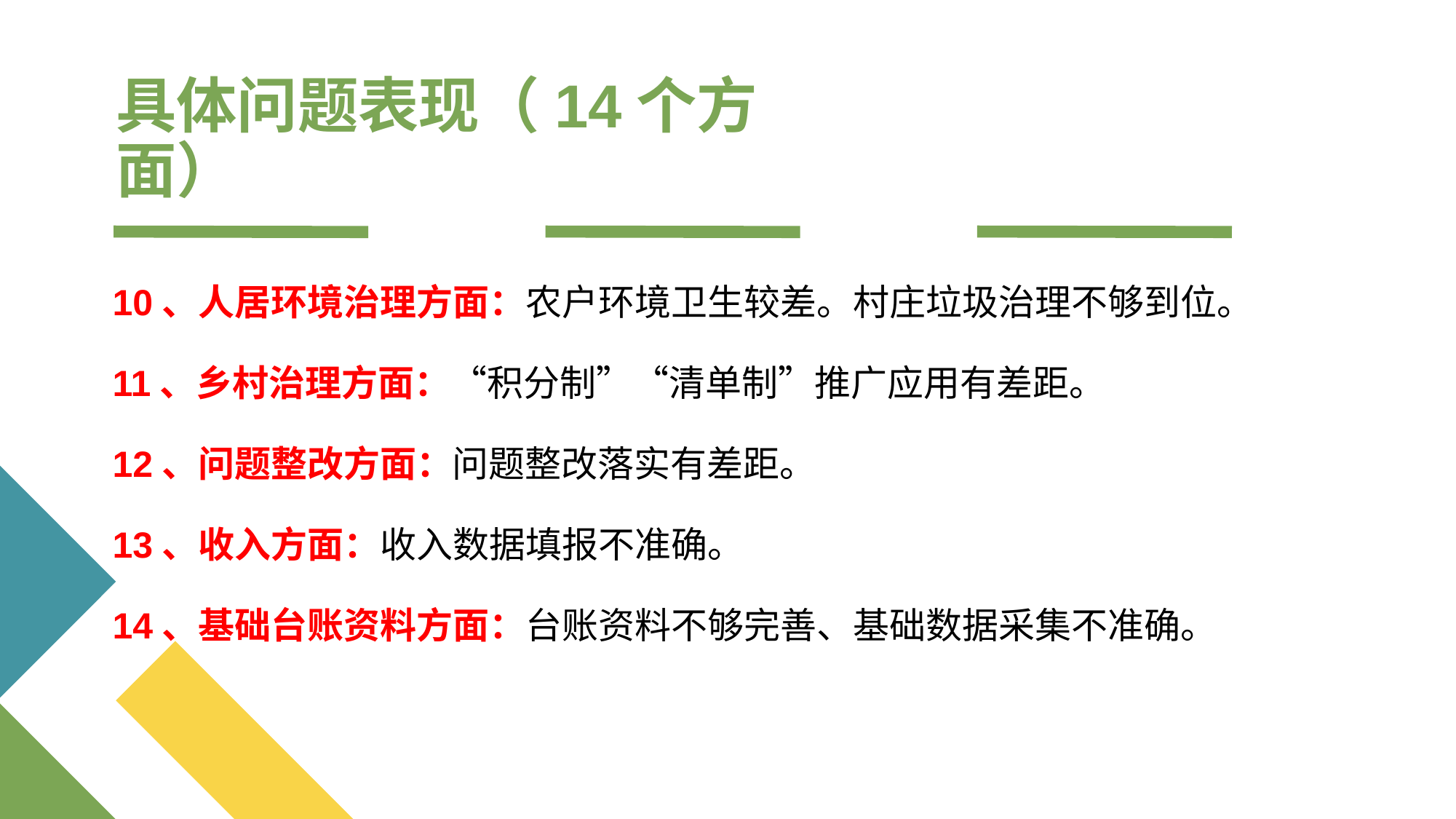

具体问题表现（14个方面）
10、人居环境治理方面：农户环境卫生较差。村庄垃圾治理不够到位。
11、乡村治理方面：“积分制”“清单制”推广应用有差距。
12、问题整改方面：问题整改落实有差距。
13、收入方面：收入数据填报不准确。
14、基础台账资料方面：台账资料不够完善、基础数据采集不准确。